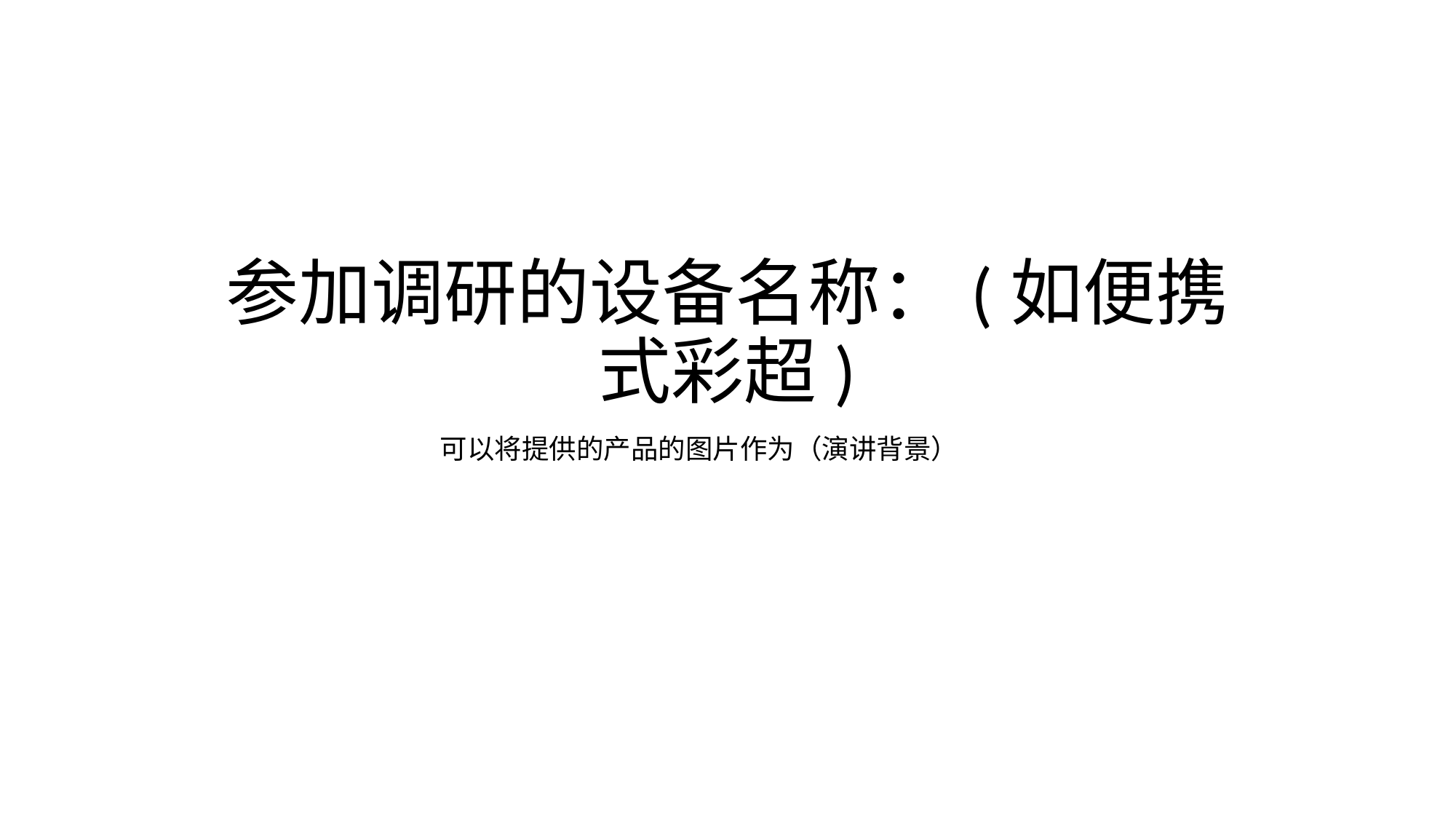

# 参加调研的设备名称：(如便携式彩超)
可以将提供的产品的图片作为（演讲背景）